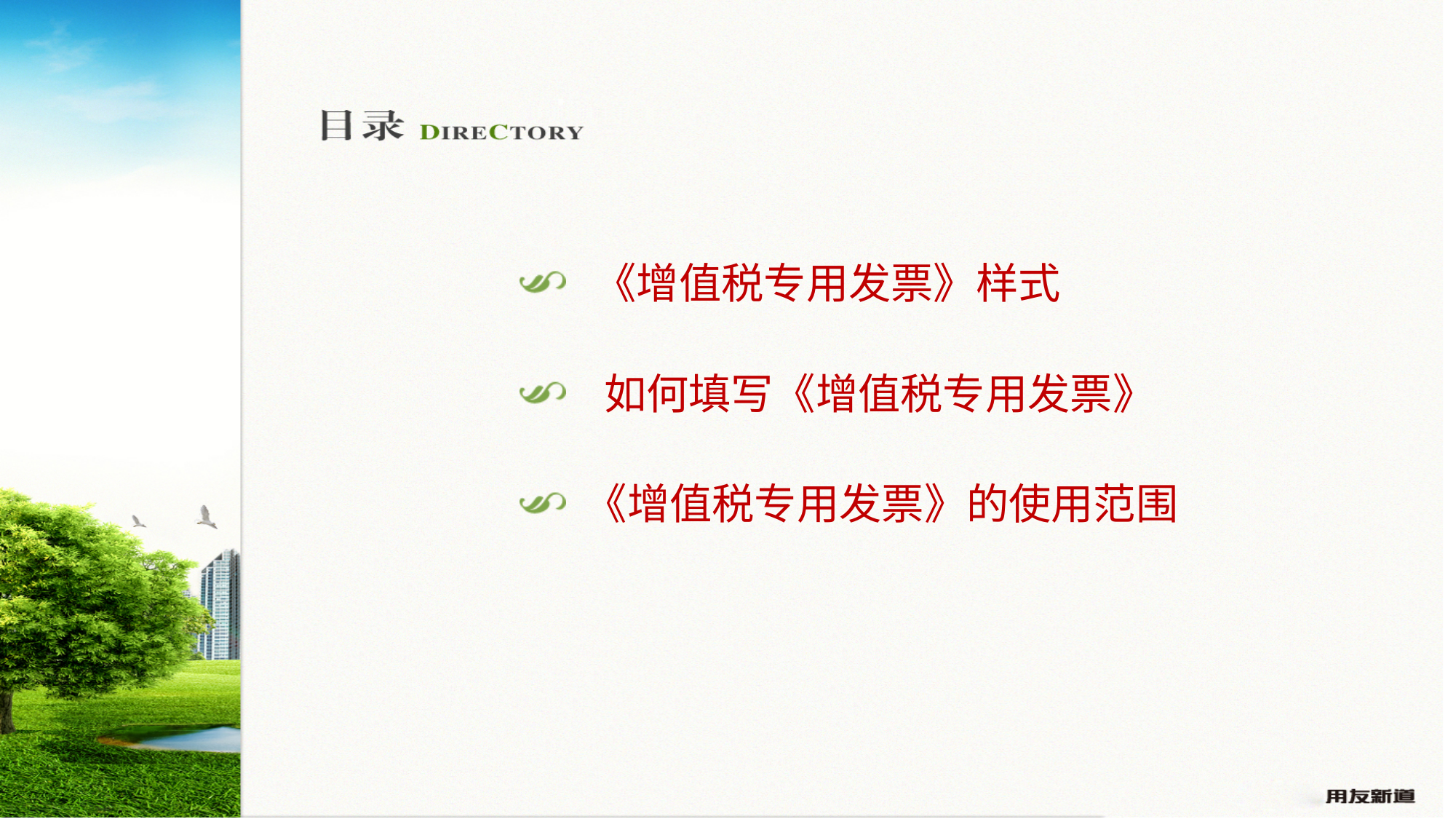

《增值税专用发票》样式
   如何填写《增值税专用发票》
 《增值税专用发票》的使用范围